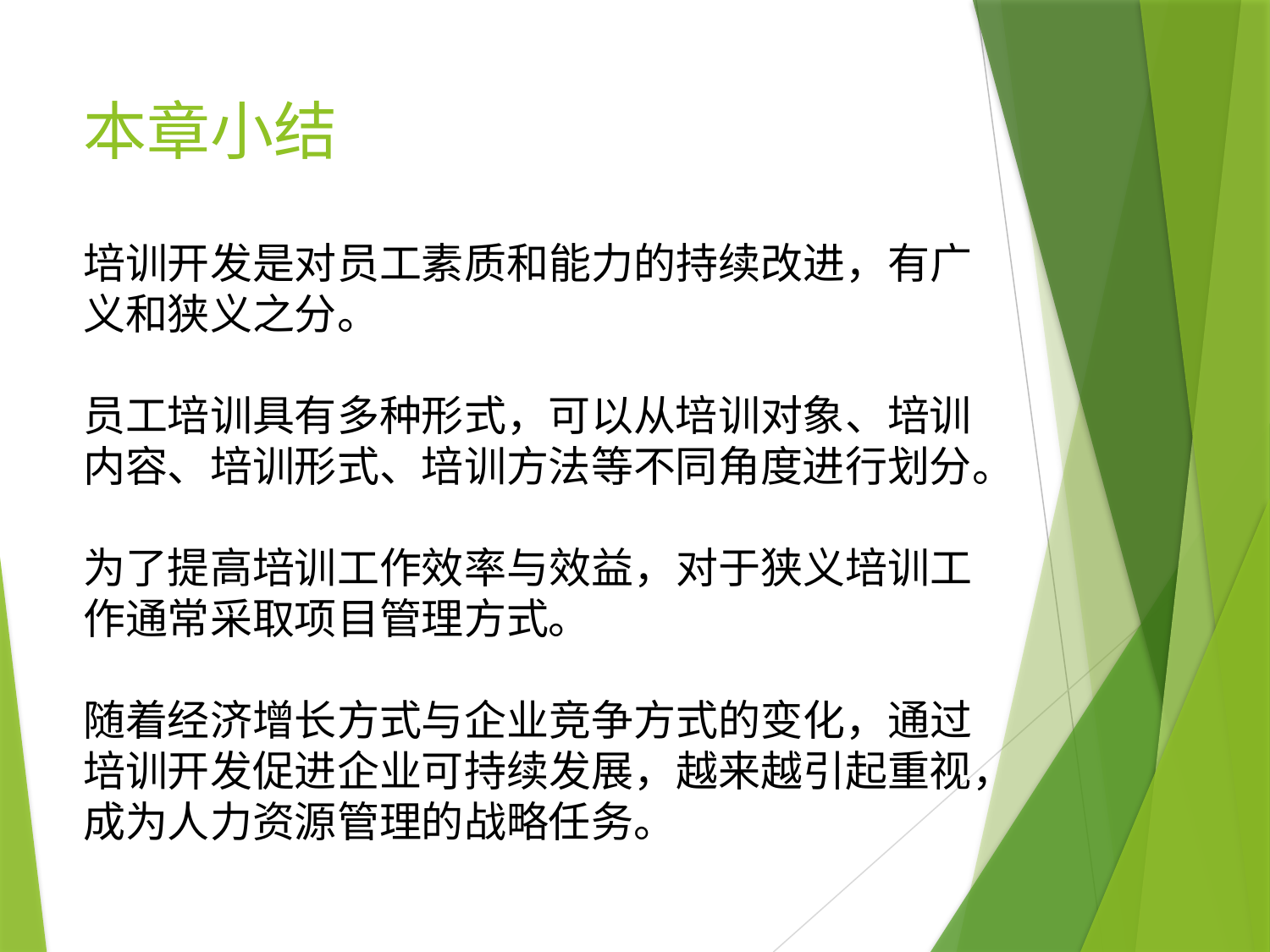

# 本章小结
培训开发是对员工素质和能力的持续改进，有广义和狭义之分。

员工培训具有多种形式，可以从培训对象、培训内容、培训形式、培训方法等不同角度进行划分。

为了提高培训工作效率与效益，对于狭义培训工作通常采取项目管理方式。

随着经济增长方式与企业竞争方式的变化，通过培训开发促进企业可持续发展，越来越引起重视，成为人力资源管理的战略任务。